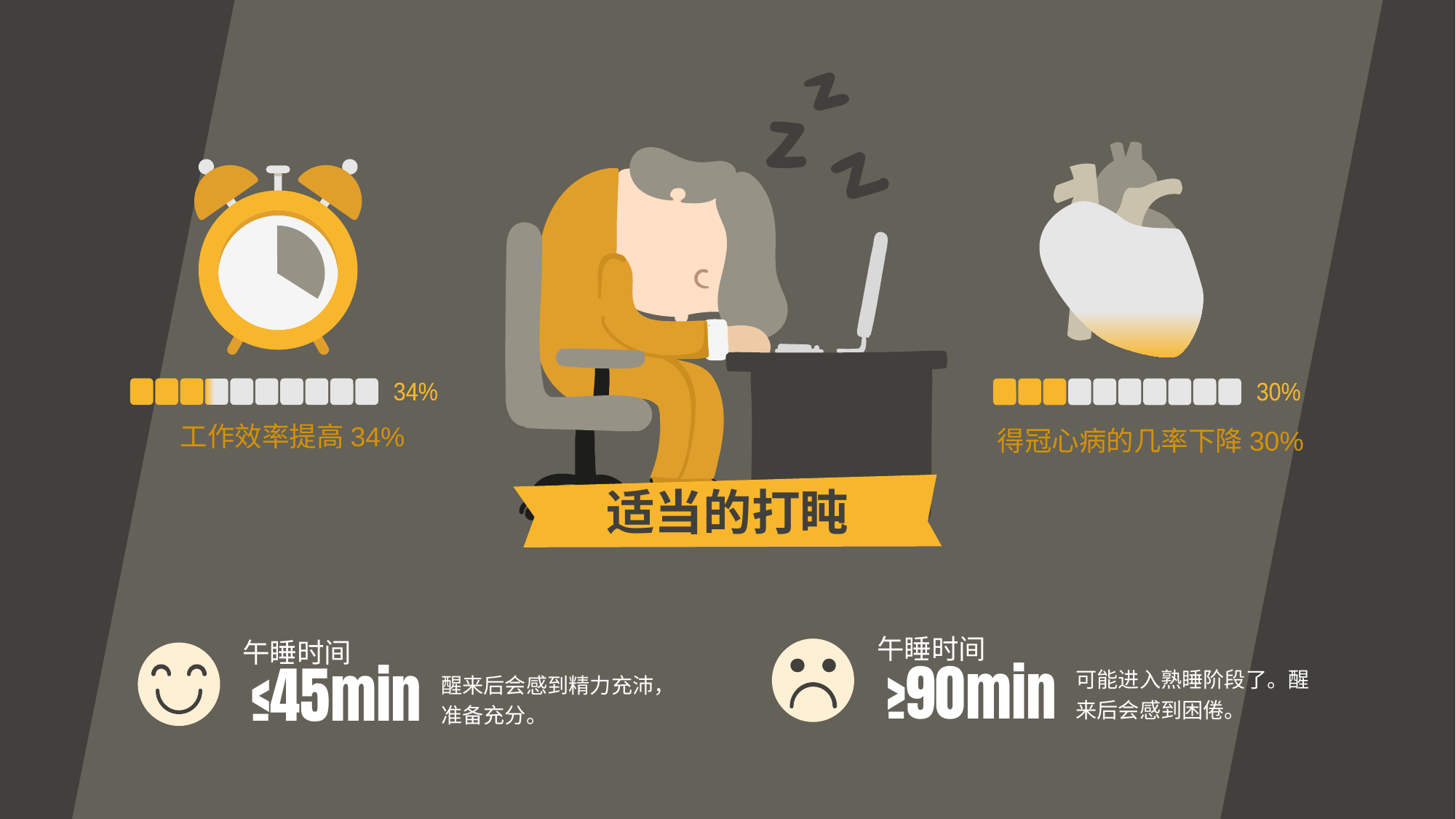

30%

34%
工作效率提高34%
得冠心病的几率下降30%
适当的打盹
午睡时间

≥90min
可能进入熟睡阶段了。醒来后会感到困倦。

午睡时间

≤45min
醒来后会感到精力充沛，准备充分。